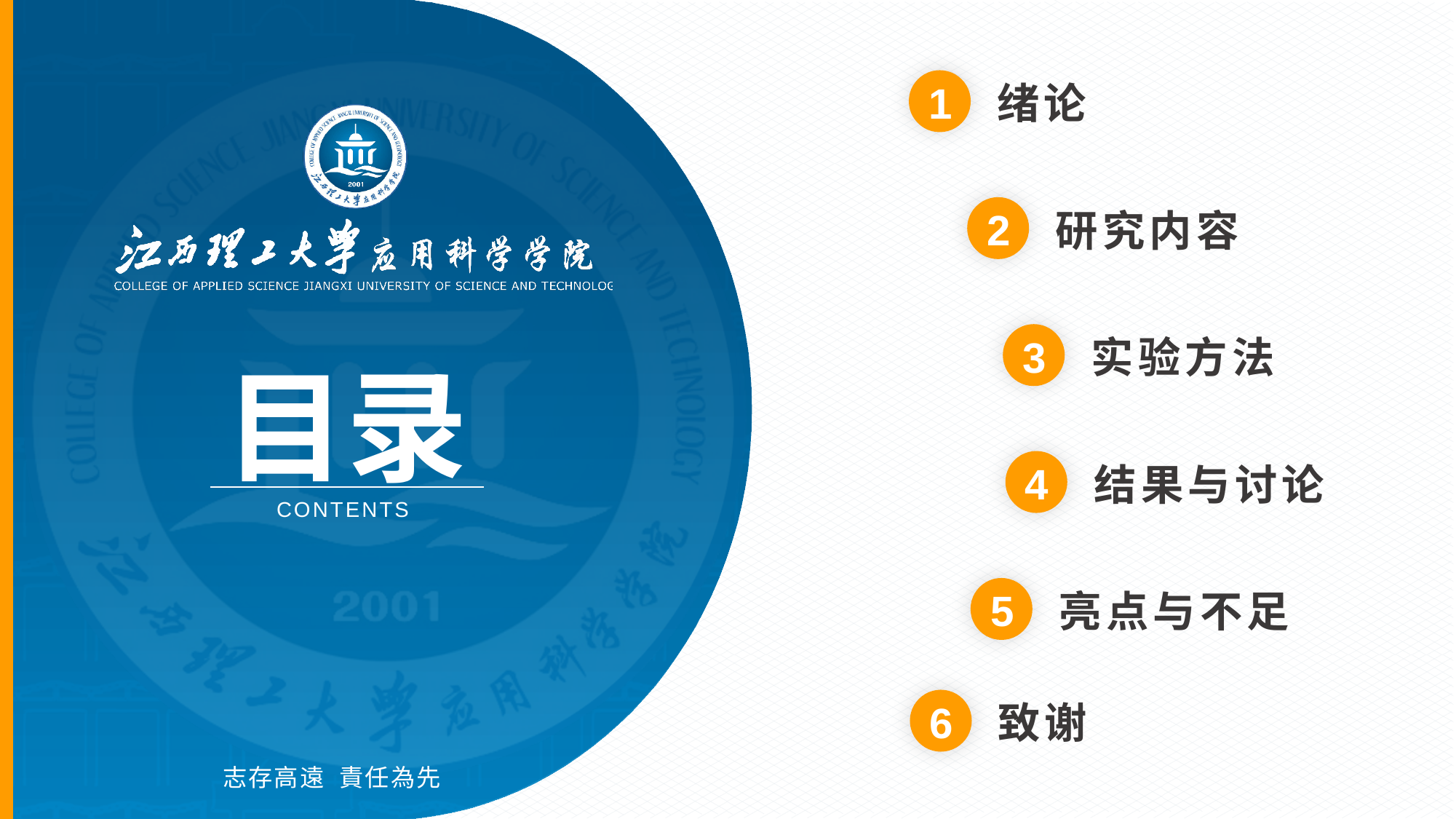

1
绪论
2
研究内容
3
实验方法
4
结果与讨论
5
亮点与不足
6
致谢
  Tip：想撤回上一步骤时可按 Ctrl+Z 快捷键